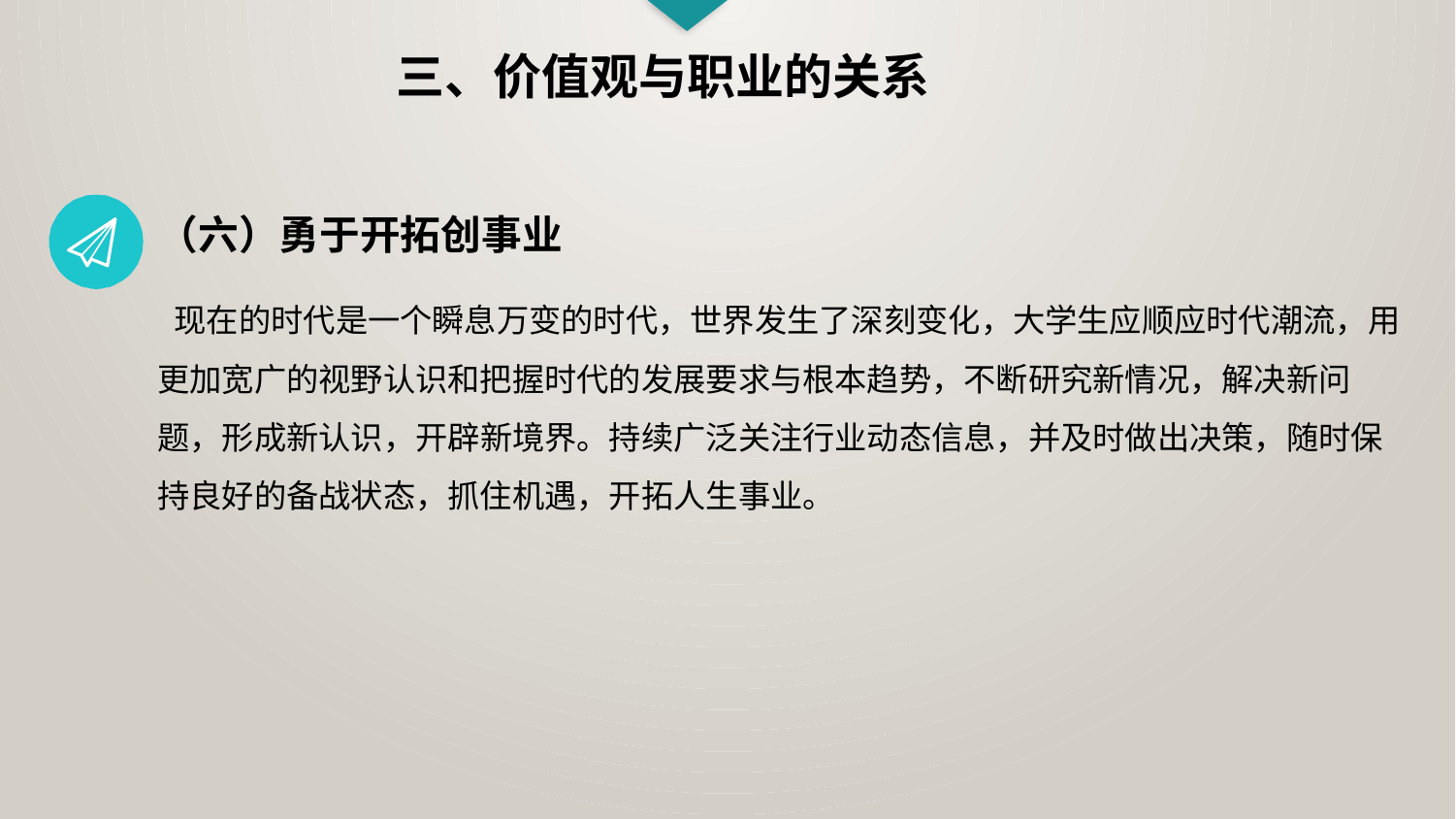

三、价值观与职业的关系

（六）勇于开拓创事业

 现在的时代是一个瞬息万变的时代，世界发生了深刻变化，大学生应顺应时代潮流，用更加宽广的视野认识和把握时代的发展要求与根本趋势，不断研究新情况，解决新问题，形成新认识，开辟新境界。持续广泛关注行业动态信息，并及时做出决策，随时保持良好的备战状态，抓住机遇，开拓人生事业。
80